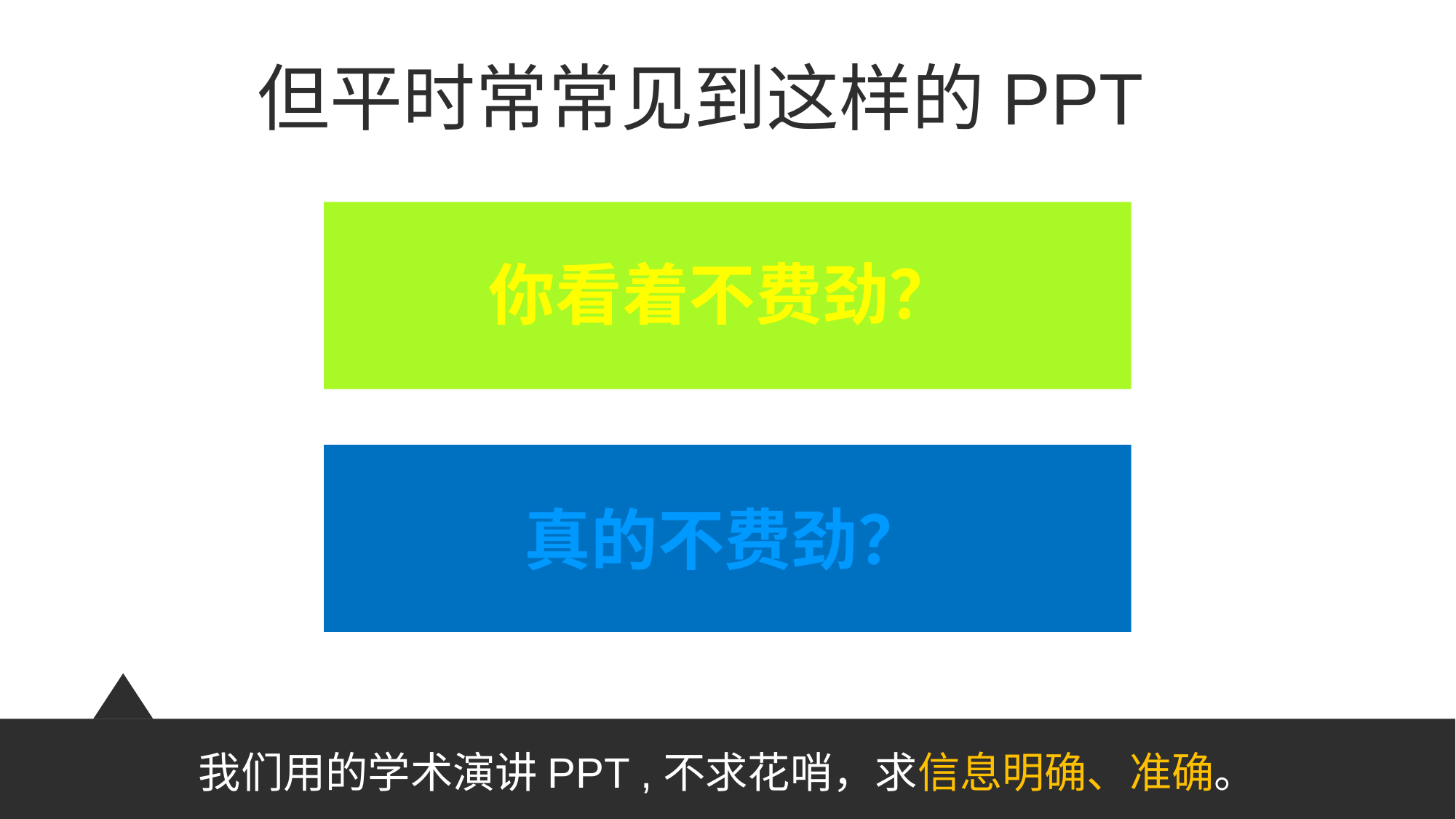

但平时常常见到这样的PPT

你看着不费劲？

真的不费劲？
我们用的学术演讲PPT ,不求花哨，求信息明确、准确。